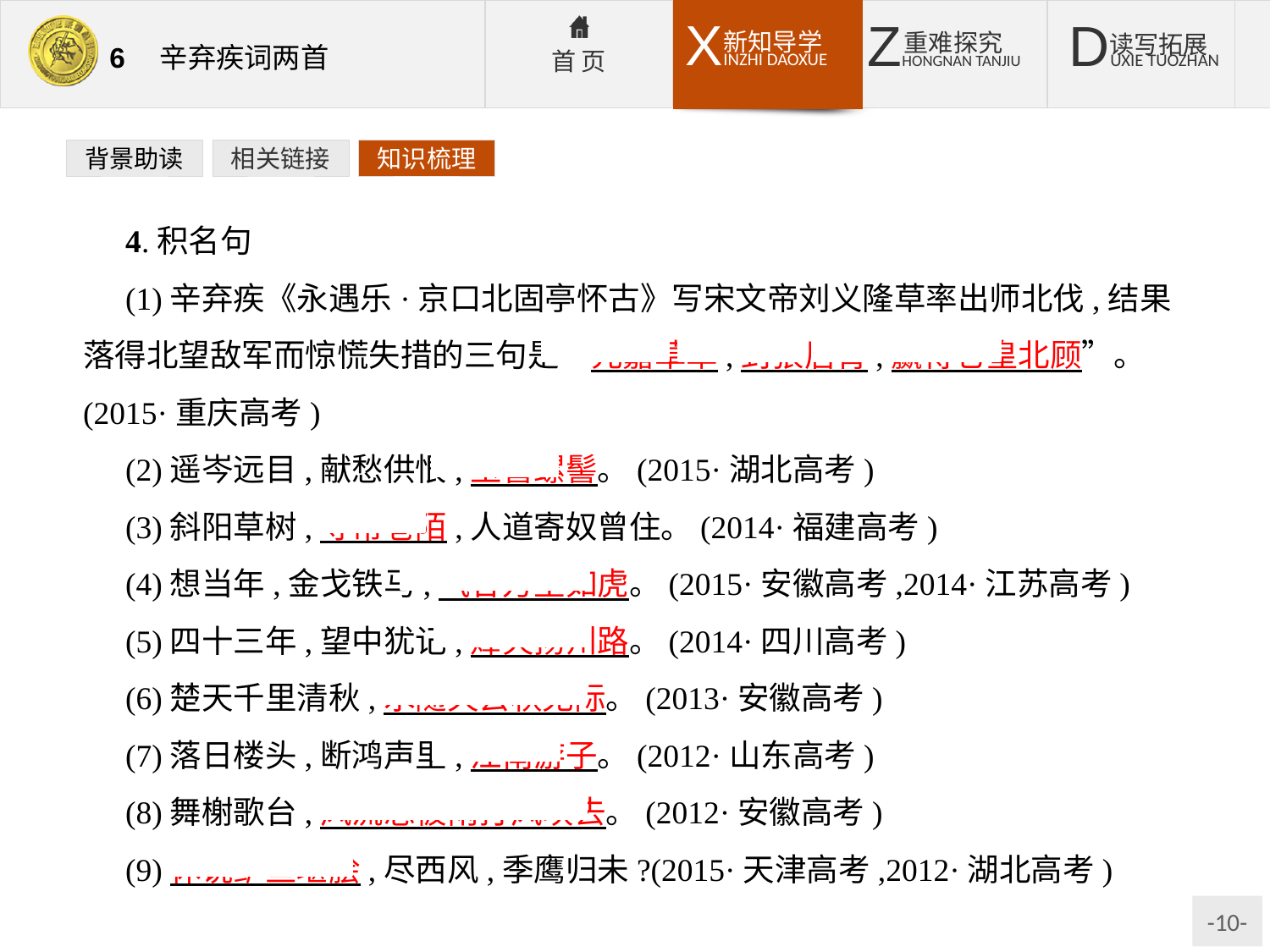

背景助读
相关链接
知识梳理
4.积名句
(1)辛弃疾《永遇乐·京口北固亭怀古》写宋文帝刘义隆草率出师北伐,结果落得北望敌军而惊慌失措的三句是“元嘉草草,封狼居胥,赢得仓皇北顾”。(2015·重庆高考)
(2)遥岑远目,献愁供恨,玉簪螺髻。(2015·湖北高考)
(3)斜阳草树,寻常巷陌,人道寄奴曾住。(2014·福建高考)
(4)想当年,金戈铁马,气吞万里如虎。(2015·安徽高考,2014·江苏高考)
(5)四十三年,望中犹记,烽火扬州路。(2014·四川高考)
(6)楚天千里清秋,水随天去秋无际。(2013·安徽高考)
(7)落日楼头,断鸿声里,江南游子。(2012·山东高考)
(8)舞榭歌台,风流总被雨打风吹去。(2012·安徽高考)
(9)休说鲈鱼堪脍,尽西风,季鹰归未?(2015·天津高考,2012·湖北高考)